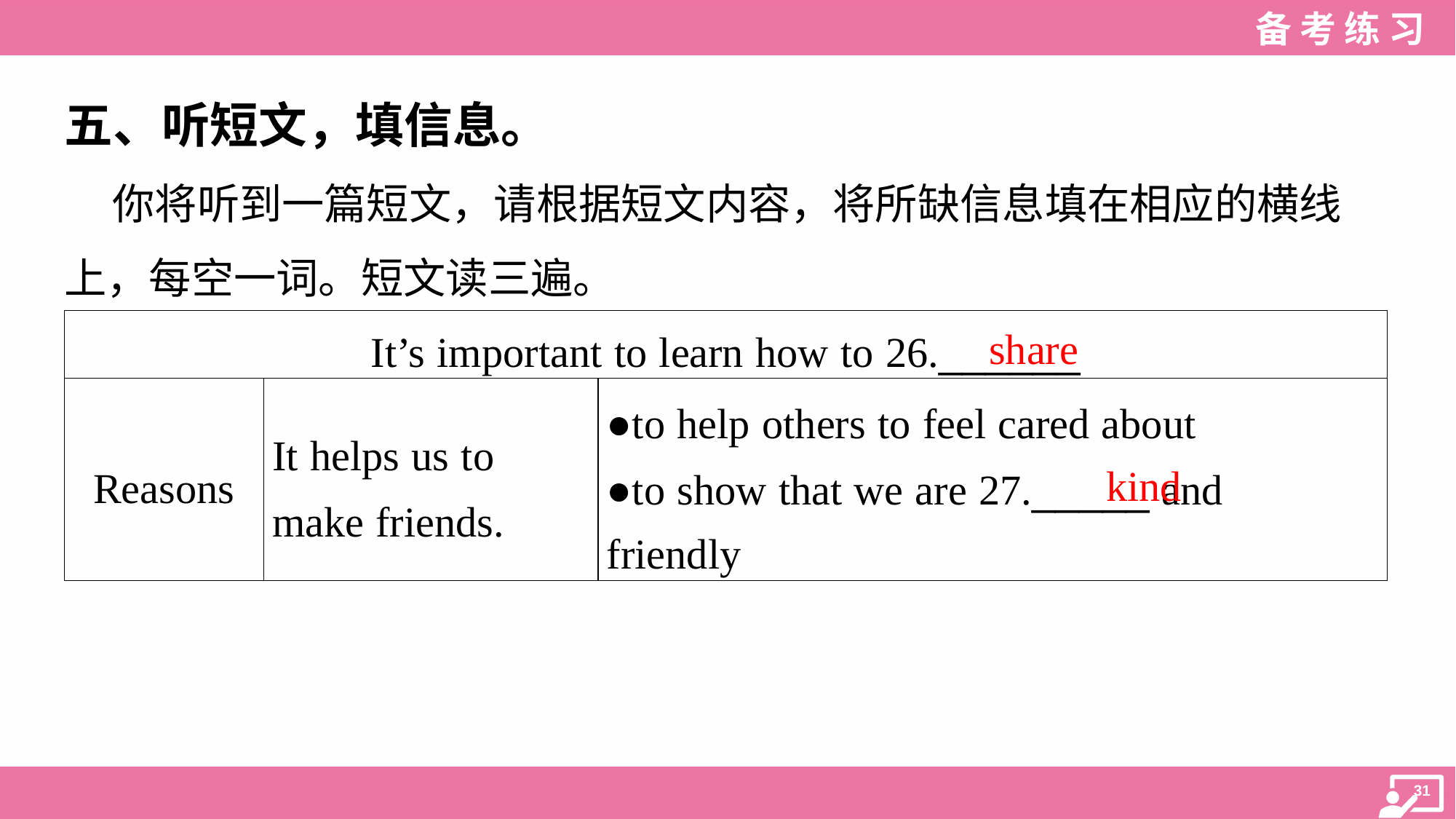

五、听短文，填信息。
    你将听到一篇短文，请根据短文内容，将所缺信息填在相应的横线
上，每空一词。短文读三遍。
share
| It’s important to learn how to 26.\_\_\_\_\_\_ |  |  |
| --- | --- | --- |
| Reasons | It helps us to make friends. | ●to help others to feel cared about ●to show that we are 27.\_\_\_\_\_ and friendly |
kind